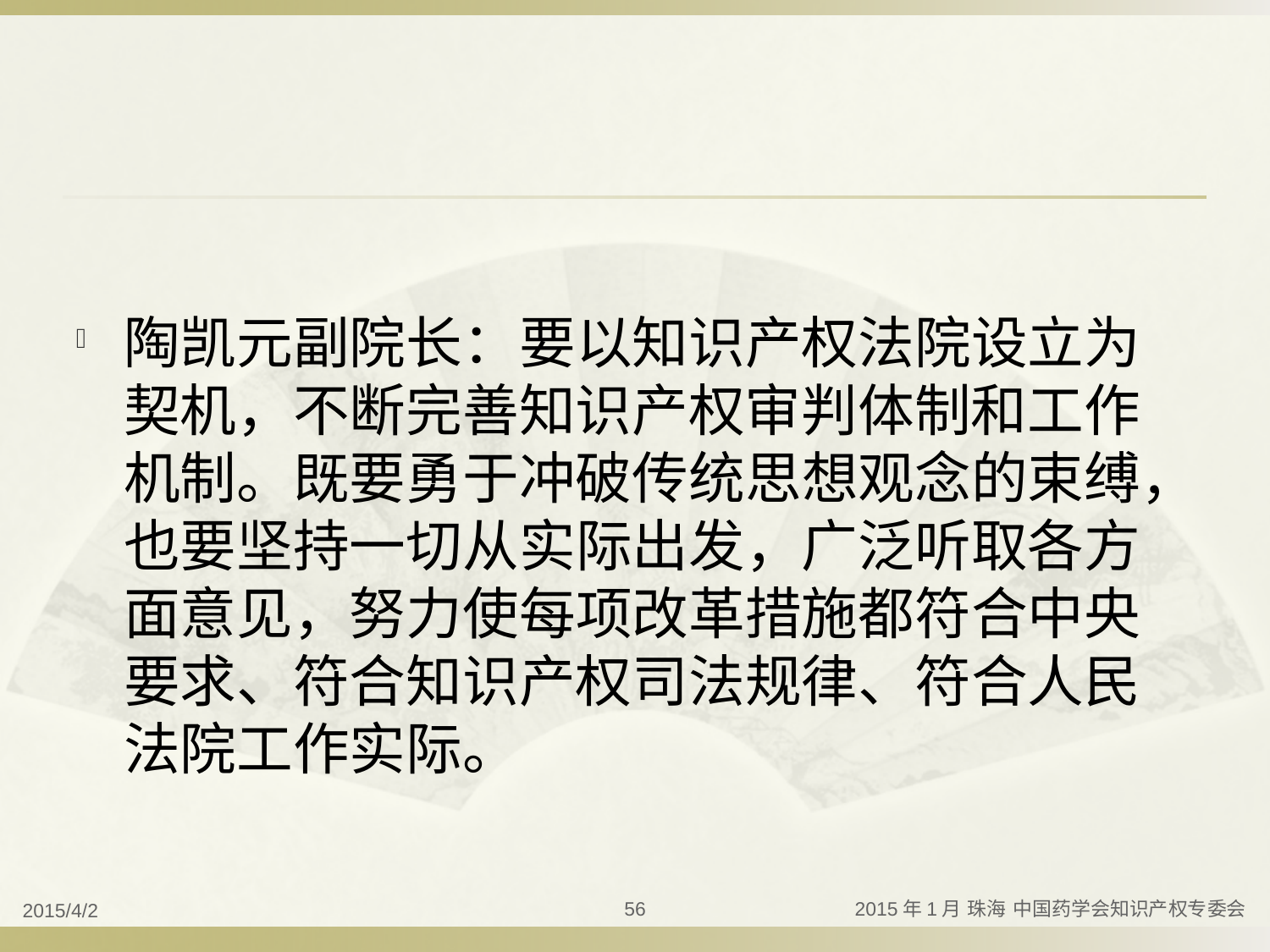

#

陶凯元副院长：要以知识产权法院设立为契机，不断完善知识产权审判体制和工作机制。既要勇于冲破传统思想观念的束缚，也要坚持一切从实际出发，广泛听取各方面意见，努力使每项改革措施都符合中央要求、符合知识产权司法规律、符合人民法院工作实际。
2015/4/2
56
2015年1月 珠海 中国药学会知识产权专委会